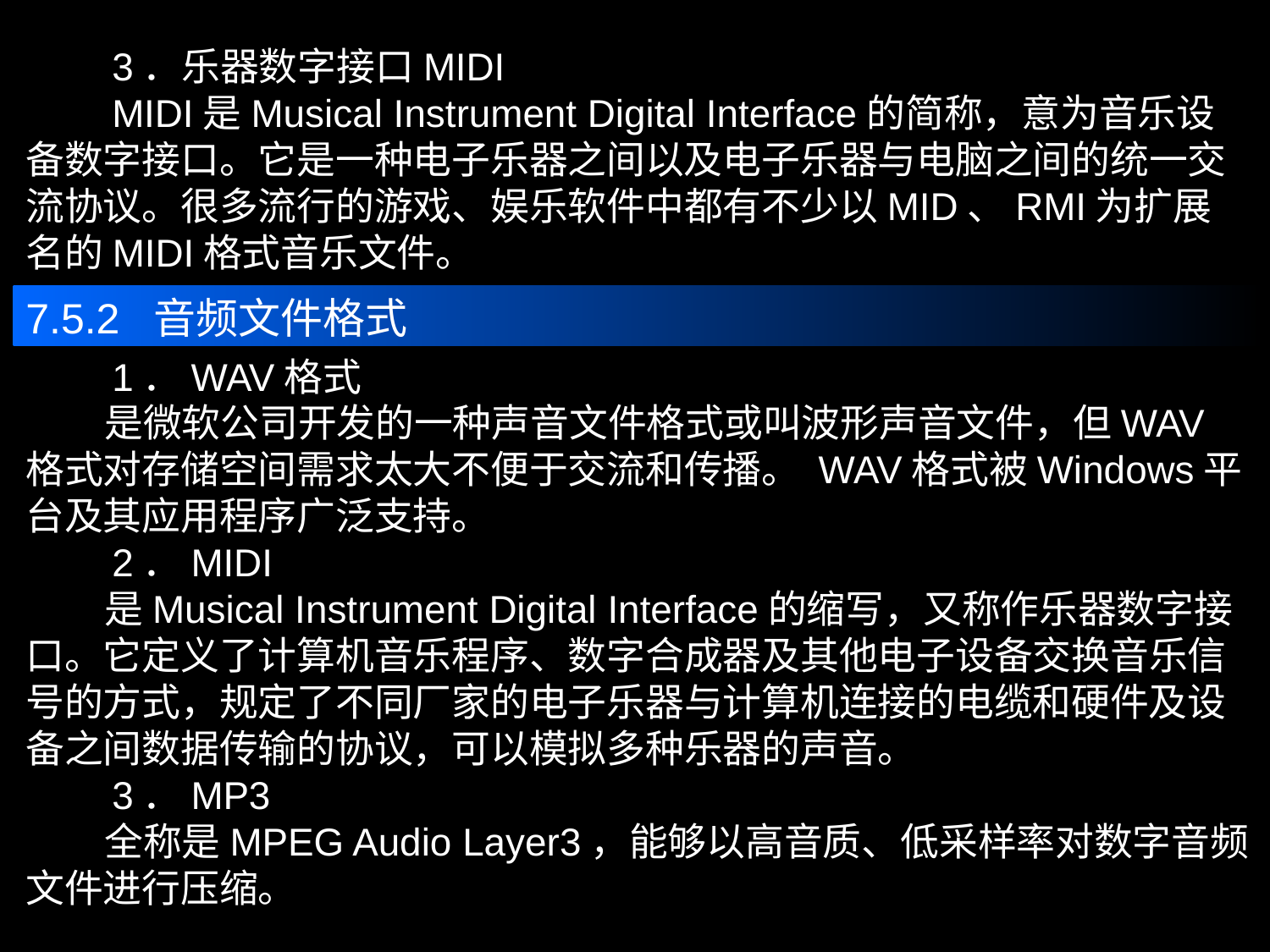

3．乐器数字接口MIDI
        MIDI是Musical Instrument Digital Interface的简称，意为音乐设备数字接口。它是一种电子乐器之间以及电子乐器与电脑之间的统一交流协议。很多流行的游戏、娱乐软件中都有不少以MID、RMI为扩展名的MIDI格式音乐文件。
7.5.2  音频文件格式
        1．WAV格式
        是微软公司开发的一种声音文件格式或叫波形声音文件，但WAV格式对存储空间需求太大不便于交流和传播。 WAV格式被Windows平台及其应用程序广泛支持。
        2．MIDI
        是Musical Instrument Digital Interface的缩写，又称作乐器数字接口。它定义了计算机音乐程序、数字合成器及其他电子设备交换音乐信号的方式，规定了不同厂家的电子乐器与计算机连接的电缆和硬件及设备之间数据传输的协议，可以模拟多种乐器的声音。
        3．MP3
        全称是MPEG Audio Layer3，能够以高音质、低采样率对数字音频文件进行压缩。